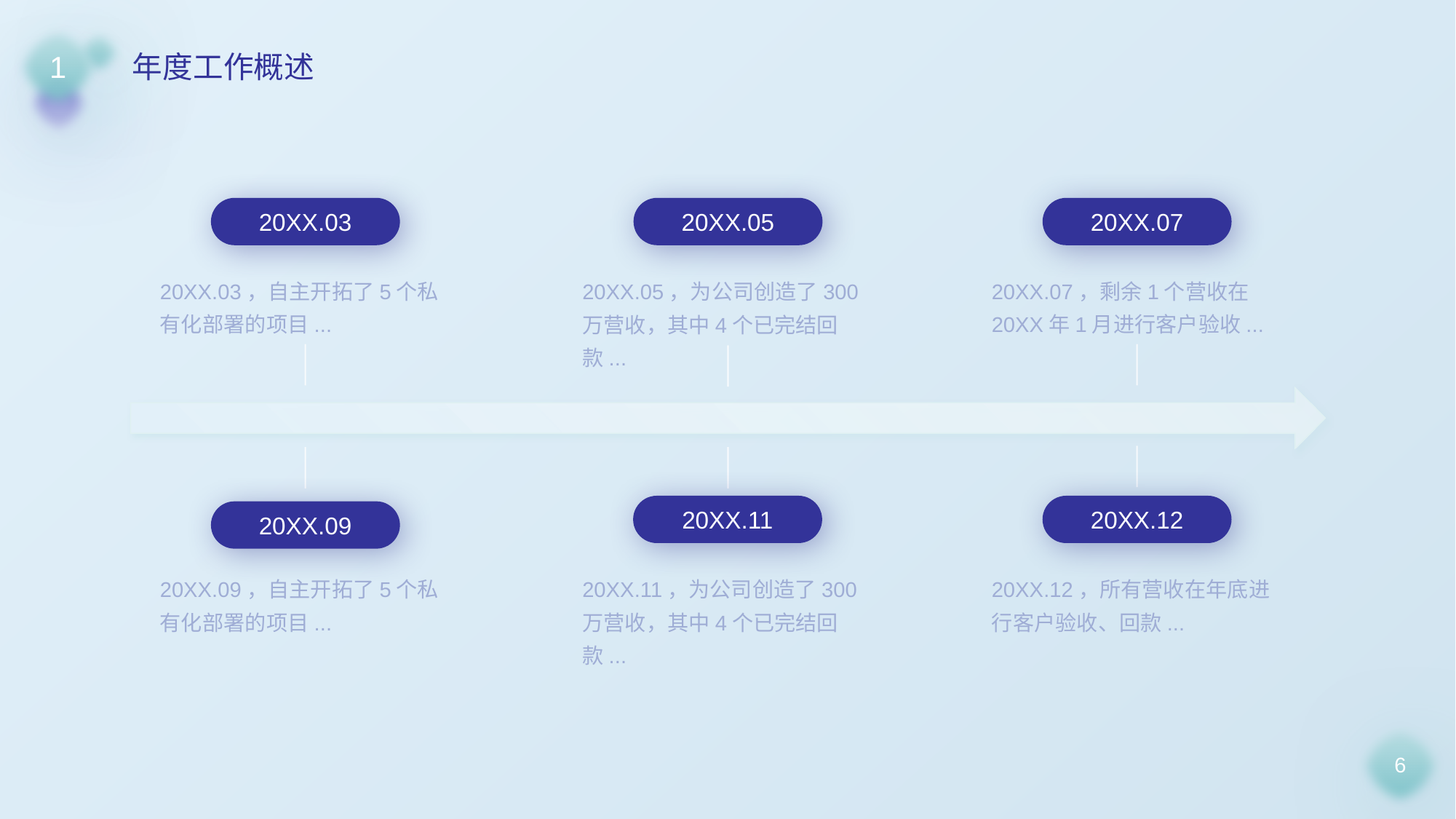

1

年度工作概述

20XX.03
20XX.03，自主开拓了5个私有化部署的项目...
20XX.05
20XX.05，为公司创造了300万营收，其中4个已完结回款...
20XX.07
20XX.07，剩余1个营收在20XX年1月进行客户验收...

20XX.11
20XX.11，为公司创造了300万营收，其中4个已完结回款...
20XX.12
20XX.12，所有营收在年底进行客户验收、回款...
20XX.09
20XX.09，自主开拓了5个私有化部署的项目...

6